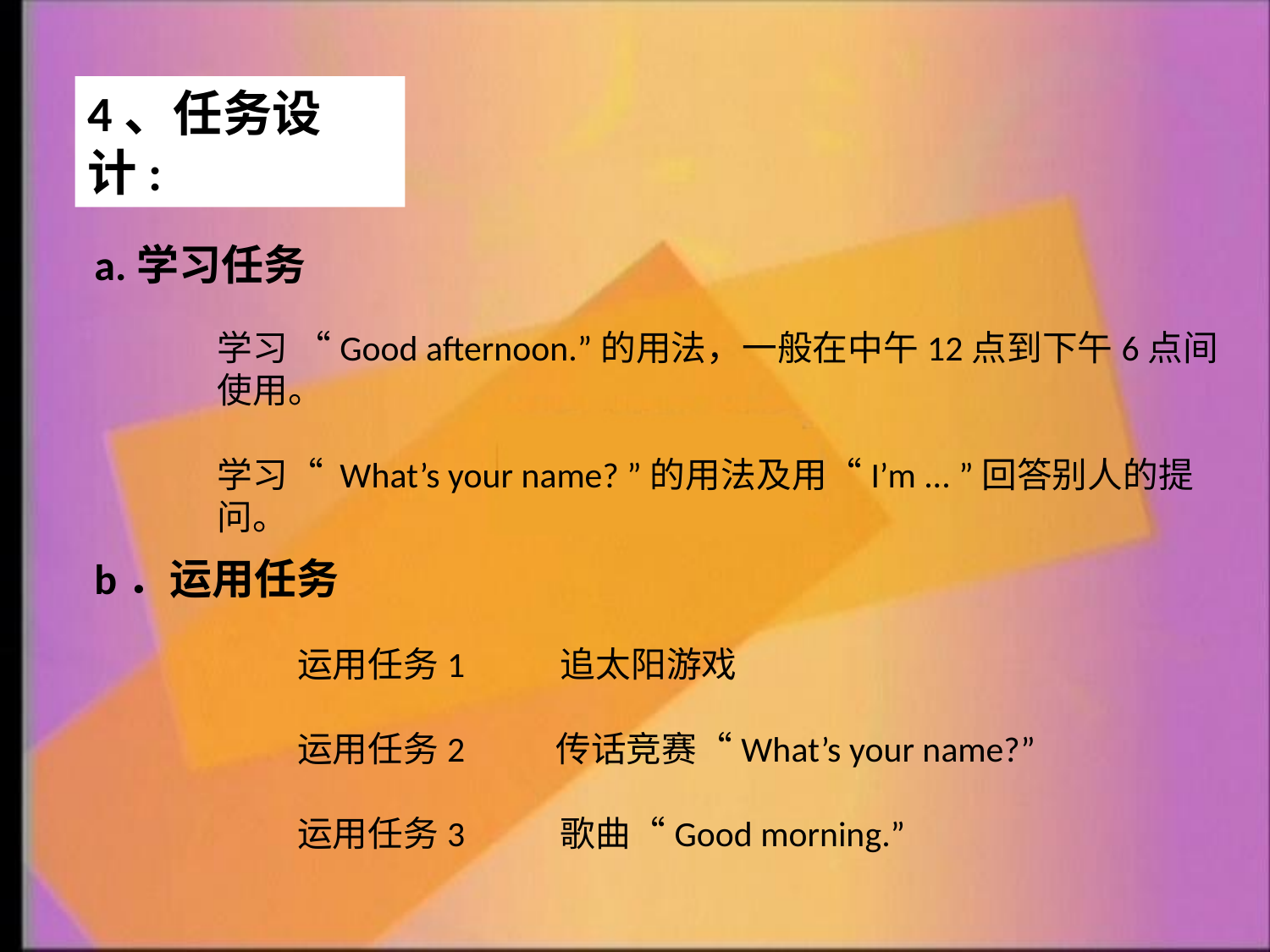

4、任务设计:
a.学习任务
学习 “Good afternoon.”的用法，一般在中午12点到下午6点间使用。

学习“ What’s your name? ”的用法及用“I’m ... ”回答别人的提问。
b．运用任务
运用任务1  　　追太阳游戏

运用任务2　      传话竞赛“What’s your name?”

运用任务3　　  歌曲“Good morning.”